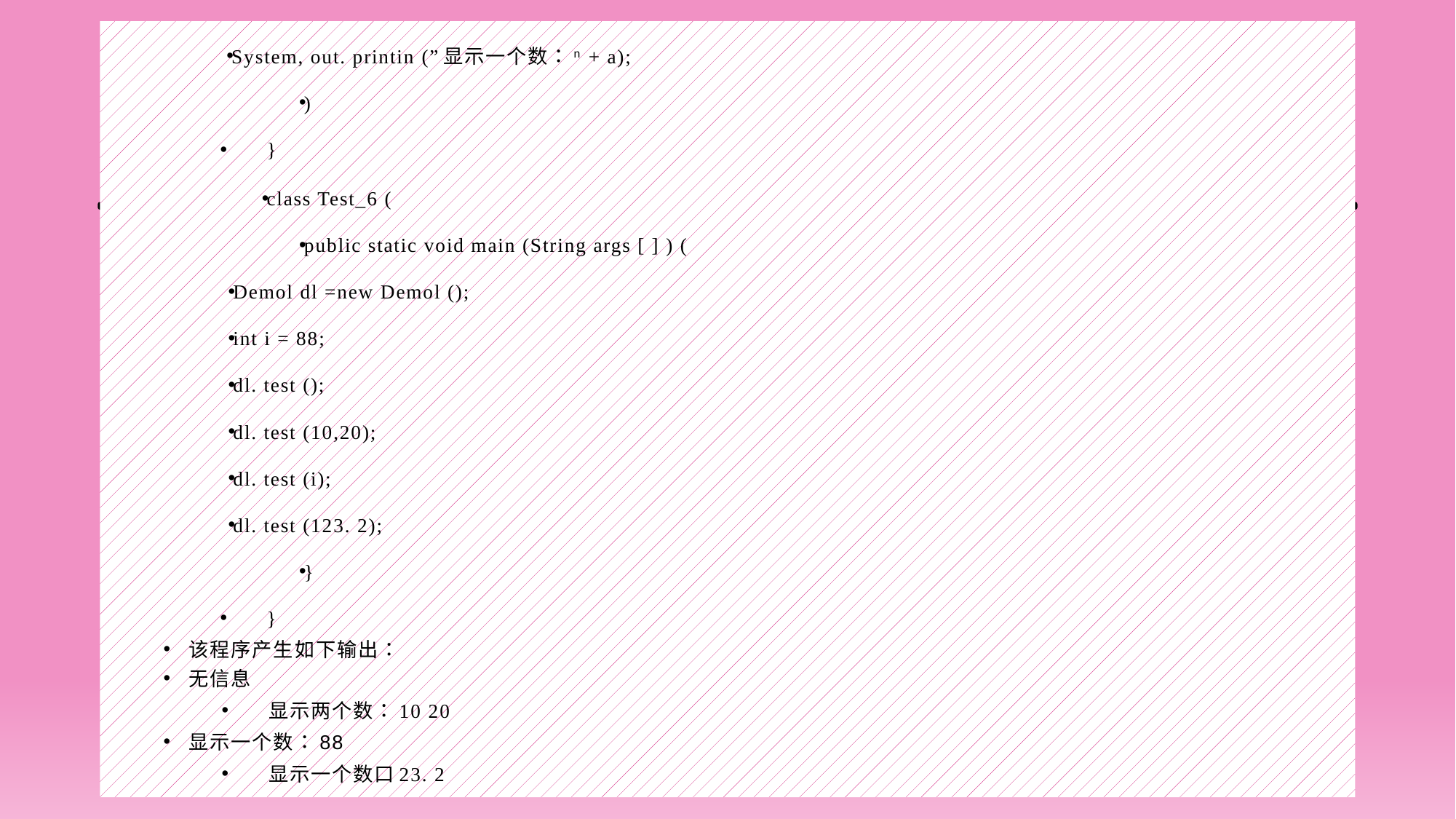

System, out. printin (”显示一个数：n + a);
)
}
class Test_6 (
public static void main (String args [ ] ) (
Demol dl =new Demol ();
int i = 88;
dl. test ();
dl. test (10,20);
dl. test (i);
dl. test (123. 2);
}
}
该程序产生如下输出：
无信息
显示两个数：10 20
显示一个数：88
显示一个数口23. 2

#